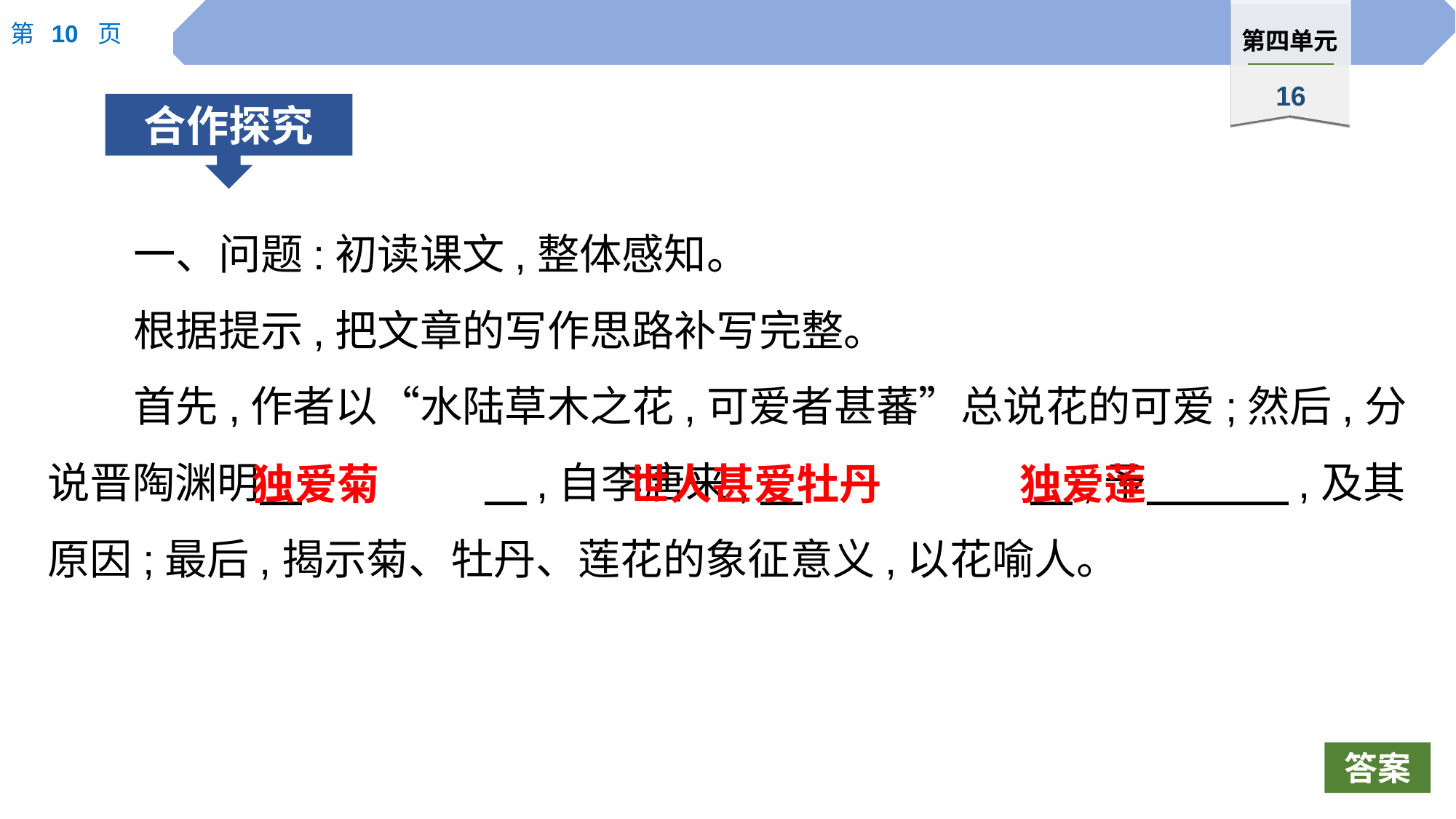

一、问题:初读课文,整体感知。
根据提示,把文章的写作思路补写完整。
首先,作者以“水陆草木之花,可爱者甚蕃”总说花的可爱;然后,分说晋陶渊明　		　,自李唐来,　			　,予　   　   ,及其原因;最后,揭示菊、牡丹、莲花的象征意义,以花喻人。
独爱菊
世人甚爱牡丹
独爱莲
答案